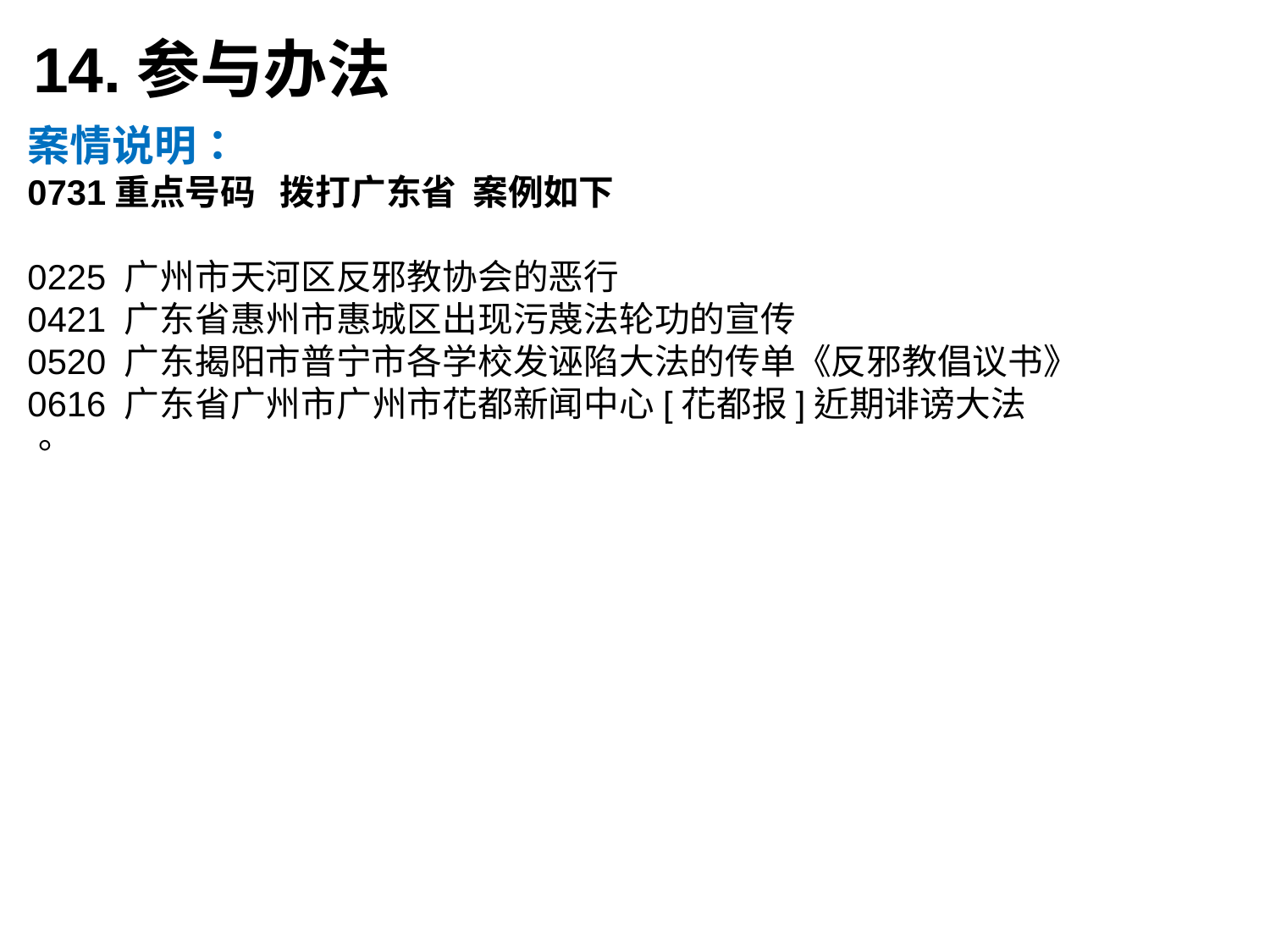

14.参与办法
案情说明：
0731重点号码   拨打广东省  案例如下

0225 广州市天河区反邪教协会的恶行
0421 广东省惠州市惠城区出现污蔑法轮功的宣传
0520 广东揭阳市普宁市各学校发诬陷大法的传单《反邪教倡议书》
0616 广东省广州市广州市花都新闻中心[花都报]近期诽谤大法
。